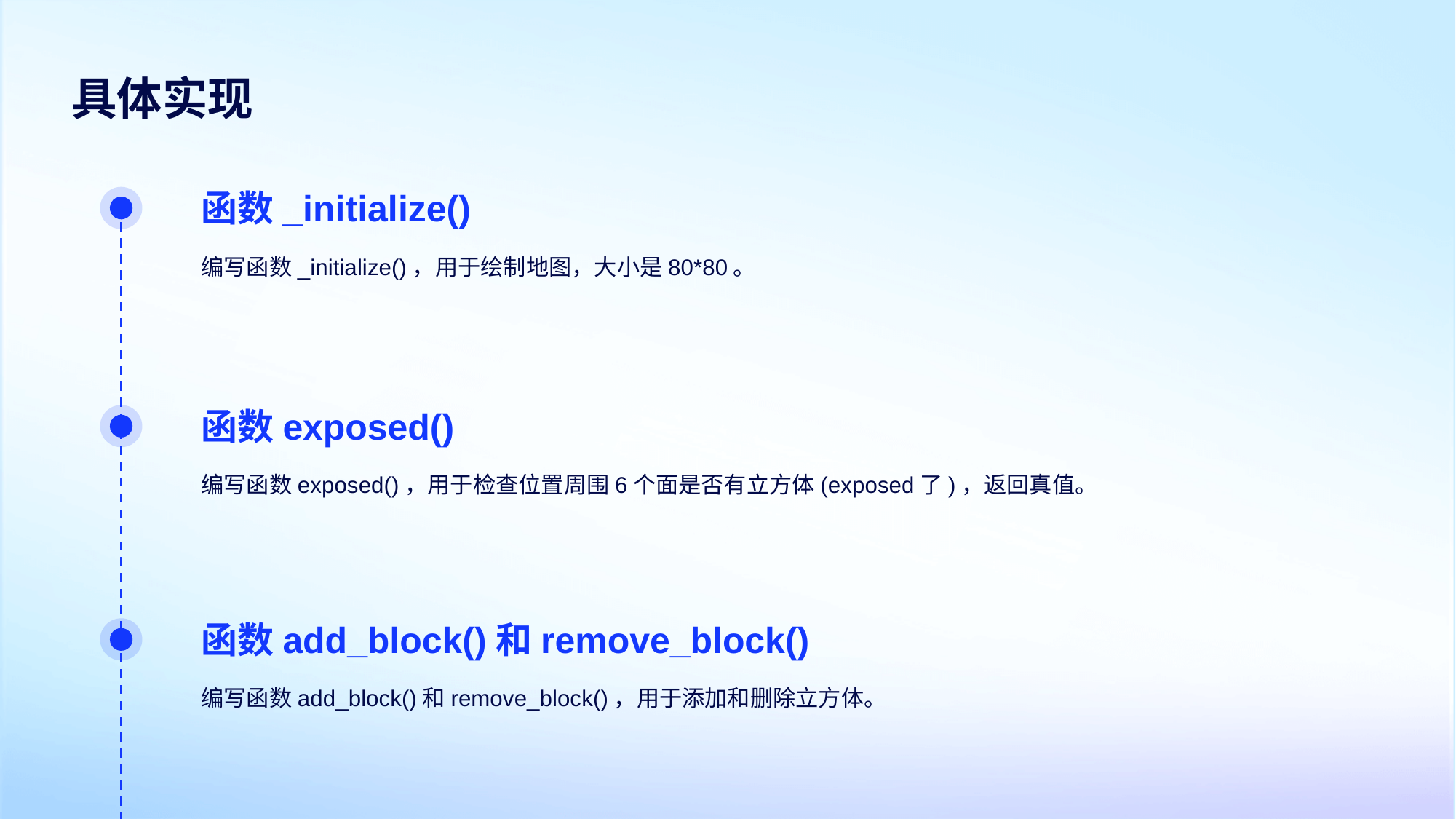

具体实现
函数_initialize()

编写函数_initialize()，用于绘制地图，大小是80*80。
函数exposed()

编写函数exposed()，用于检查位置周围6个面是否有立方体(exposed了)，返回真值。
函数add_block()和remove_block()

编写函数add_block()和remove_block()，用于添加和删除立方体。